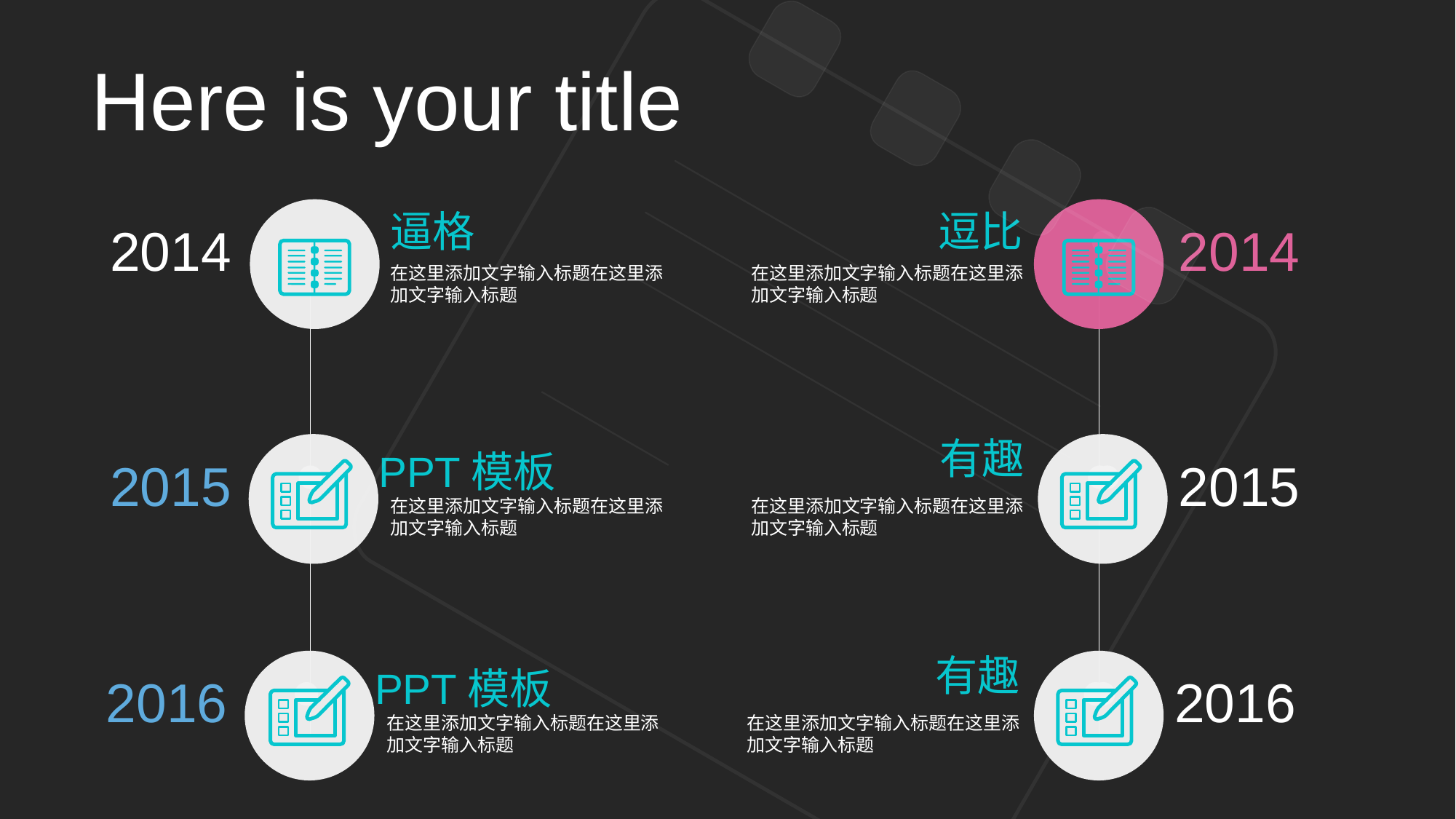

Here is your title

逼格
逗比

2014
2014

在这里添加文字输入标题在这里添加文字输入标题

在这里添加文字输入标题在这里添加文字输入标题

有趣

PPT模板
2015
2015

在这里添加文字输入标题在这里添加文字输入标题

在这里添加文字输入标题在这里添加文字输入标题

有趣

PPT模板
2016
2016

在这里添加文字输入标题在这里添加文字输入标题

在这里添加文字输入标题在这里添加文字输入标题